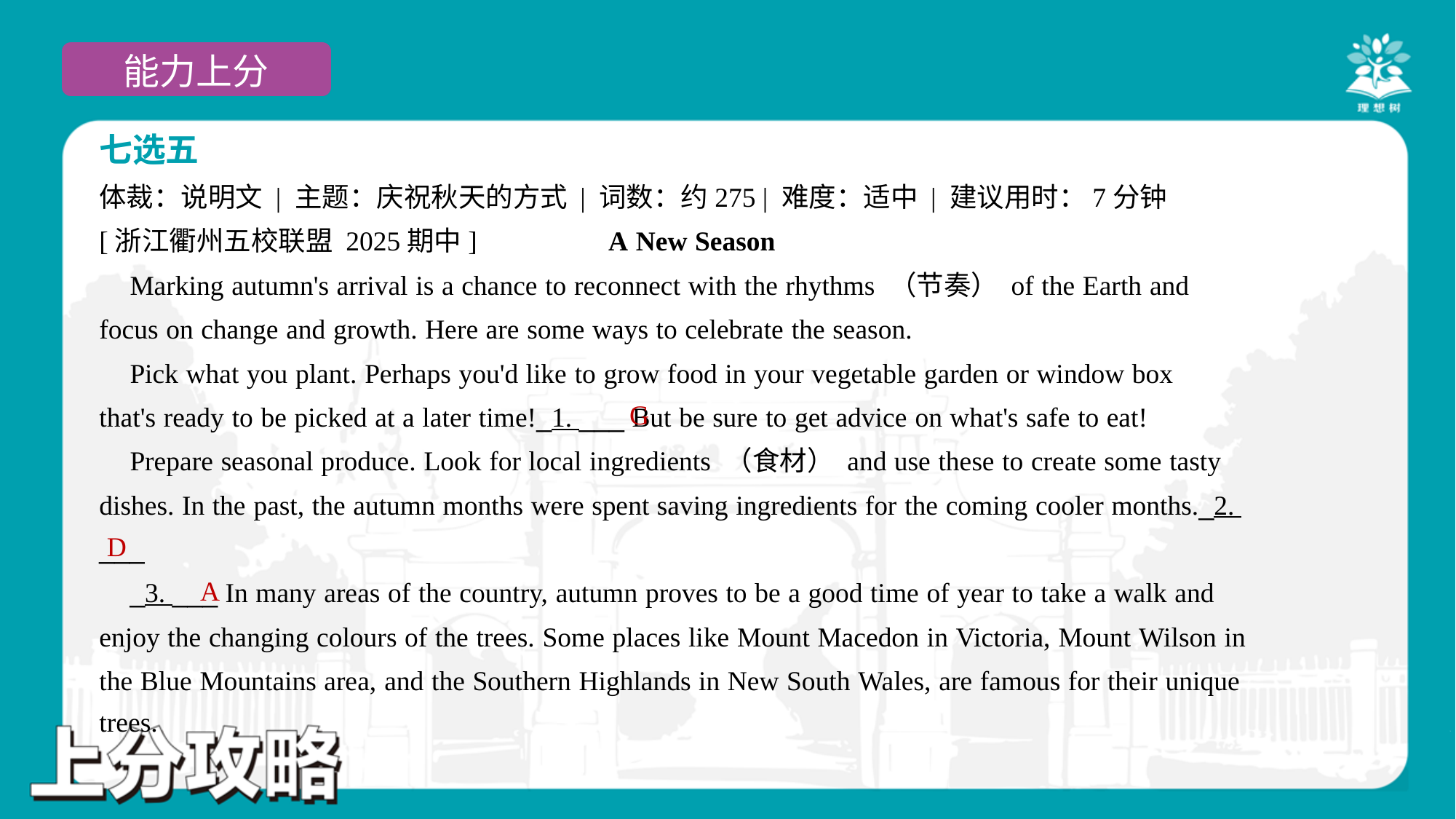

七选五
体裁：说明文 | 主题：庆祝秋天的方式 | 词数：约275 | 难度：适中 | 建议用时：7分钟
[浙江衢州五校联盟 2025期中]                   A New Season
    Marking autumn's arrival is a chance to reconnect with the rhythms （节奏） of the Earth and
focus on change and growth. Here are some ways to celebrate the season.
    Pick what you plant. Perhaps you'd like to grow food in your vegetable garden or window box
that's ready to be picked at a later time!_1. ___ But be sure to get advice on what's safe to eat!
    Prepare seasonal produce. Look for local ingredients （食材） and use these to create some tasty
dishes. In the past, the autumn months were spent saving ingredients for the coming cooler months._2.
___
    _3. ___ In many areas of the country, autumn proves to be a good time of year to take a walk and
enjoy the changing colours of the trees. Some places like Mount Macedon in Victoria, Mount Wilson in
the Blue Mountains area, and the Southern Highlands in New South Wales, are famous for their unique
trees.#3.4
G
D
A